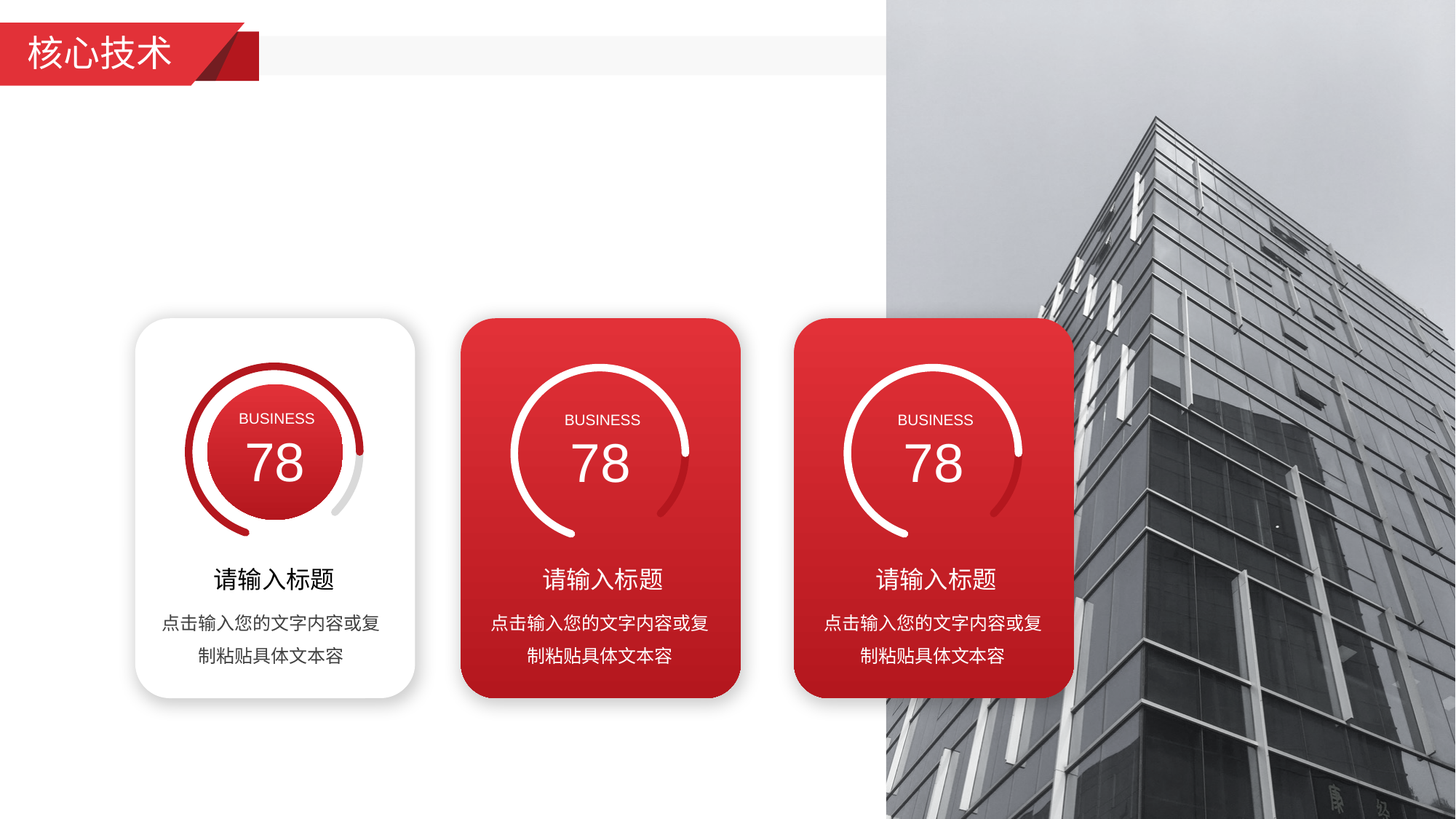

核心技术

BUSINESS
BUSINESS
BUSINESS
78
78
78
请输入标题
请输入标题
请输入标题
点击输入您的文字内容或复制粘贴具体文本容
点击输入您的文字内容或复制粘贴具体文本容
点击输入您的文字内容或复制粘贴具体文本容